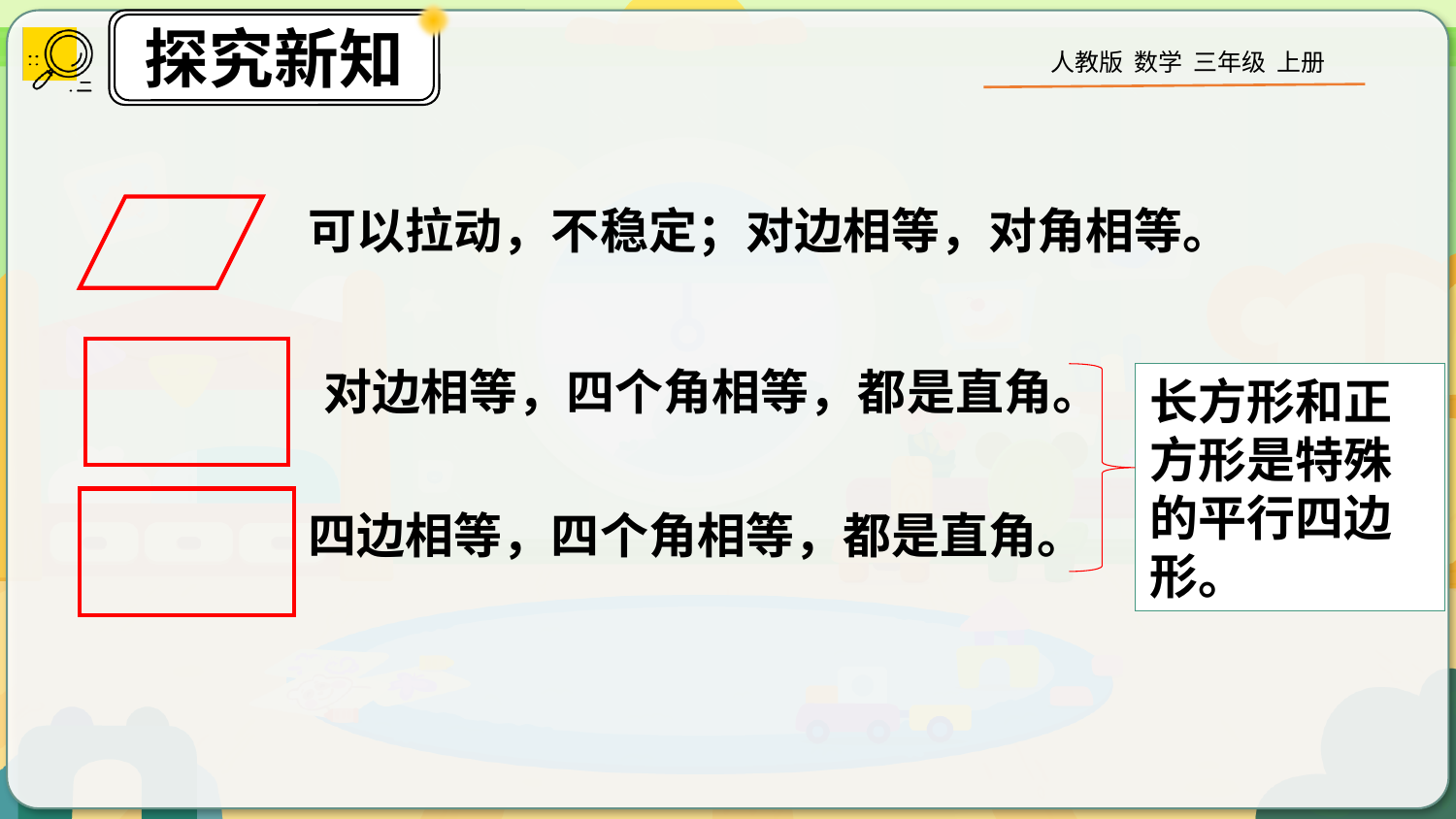

可以拉动，不稳定；对边相等，对角相等。

对边相等，四个角相等，都是直角。

长方形和正方形是特殊的平行四边形。

四边相等，四个角相等，都是直角。